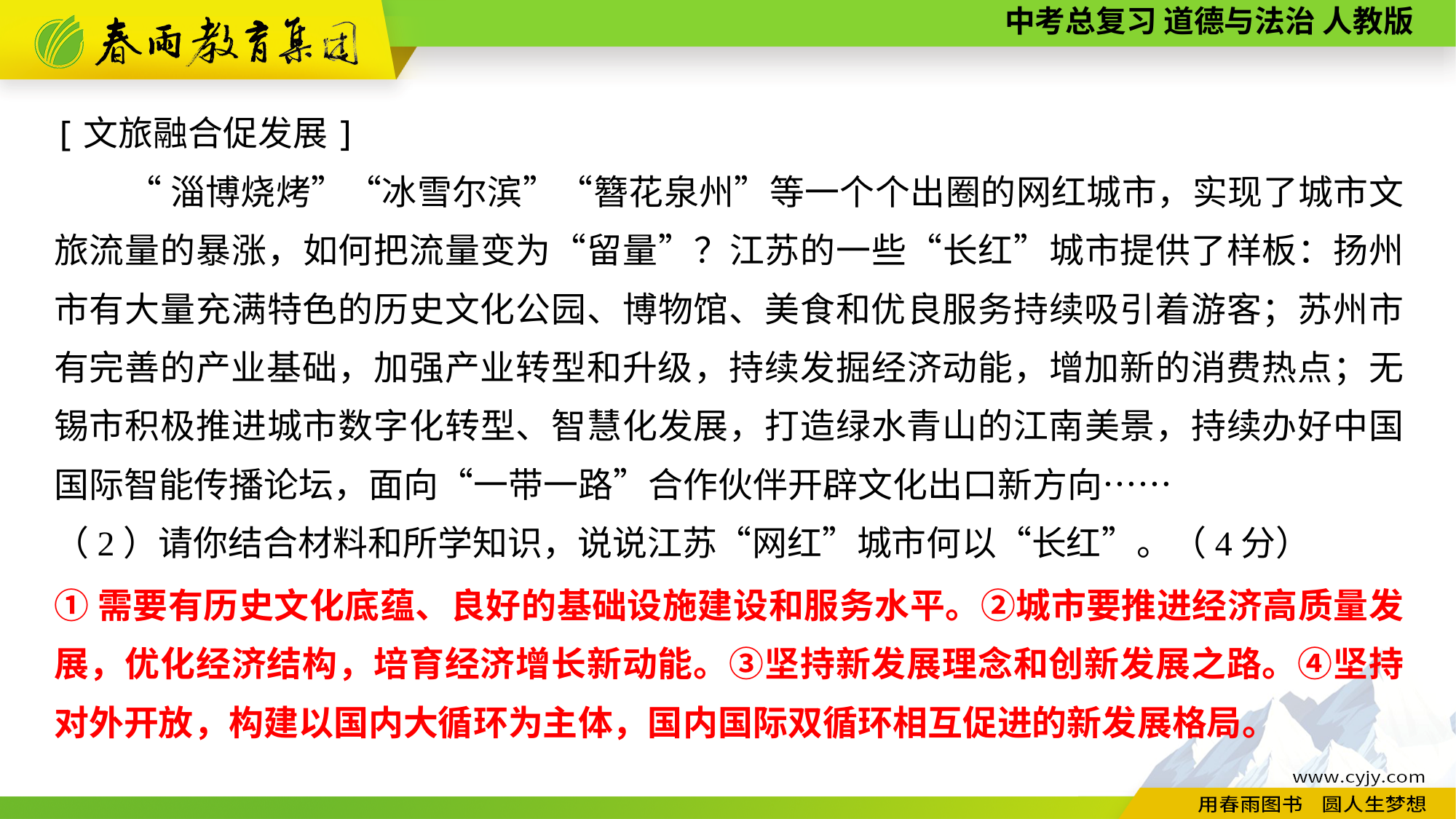

[文旅融合促发展]
“淄博烧烤”“冰雪尔滨”“簪花泉州”等一个个出圈的网红城市，实现了城市文旅流量的暴涨，如何把流量变为“留量”？江苏的一些“长红”城市提供了样板：扬州市有大量充满特色的历史文化公园、博物馆、美食和优良服务持续吸引着游客；苏州市有完善的产业基础，加强产业转型和升级，持续发掘经济动能，增加新的消费热点；无锡市积极推进城市数字化转型、智慧化发展，打造绿水青山的江南美景，持续办好中国国际智能传播论坛，面向“一带一路”合作伙伴开辟文化出口新方向……
（2）请你结合材料和所学知识，说说江苏“网红”城市何以“长红”。（4分）
①需要有历史文化底蕴、良好的基础设施建设和服务水平。②城市要推进经济高质量发展，优化经济结构，培育经济增长新动能。③坚持新发展理念和创新发展之路。④坚持对外开放，构建以国内大循环为主体，国内国际双循环相互促进的新发展格局。